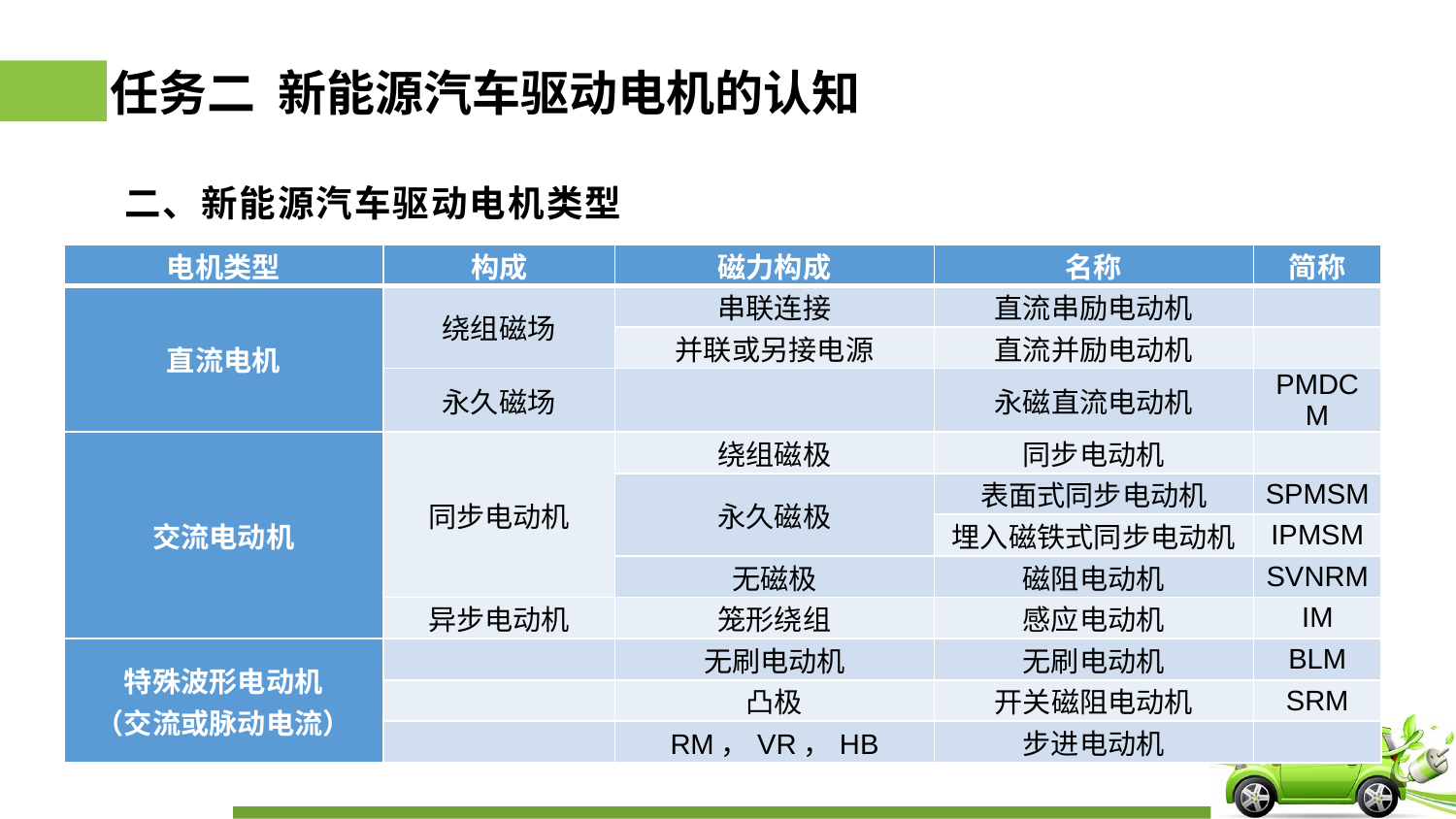

# 任务二  新能源汽车驱动电机的认知
二、新能源汽车驱动电机类型
| 电机类型 | 构成 | 磁力构成 | 名称 | 简称 |
| --- | --- | --- | --- | --- |
| 直流电机 | 绕组磁场 | 串联连接 | 直流串励电动机 |  |
|  |  | 并联或另接电源 | 直流并励电动机 |  |
|  | 永久磁场 |  | 永磁直流电动机 | PMDCM |
| 交流电动机 | 同步电动机 | 绕组磁极 | 同步电动机 |  |
|  |  | 永久磁极 | 表面式同步电动机 | SPMSM |
|  |  |  | 埋入磁铁式同步电动机 | IPMSM |
|  |  | 无磁极 | 磁阻电动机 | SVNRM |
|  | 异步电动机 | 笼形绕组 | 感应电动机 | IM |
| 特殊波形电动机 （交流或脉动电流） |  | 无刷电动机 | 无刷电动机 | BLM |
|  |  | 凸极 | 开关磁阻电动机 | SRM |
|  |  | RM，VR，HB | 步进电动机 |  |